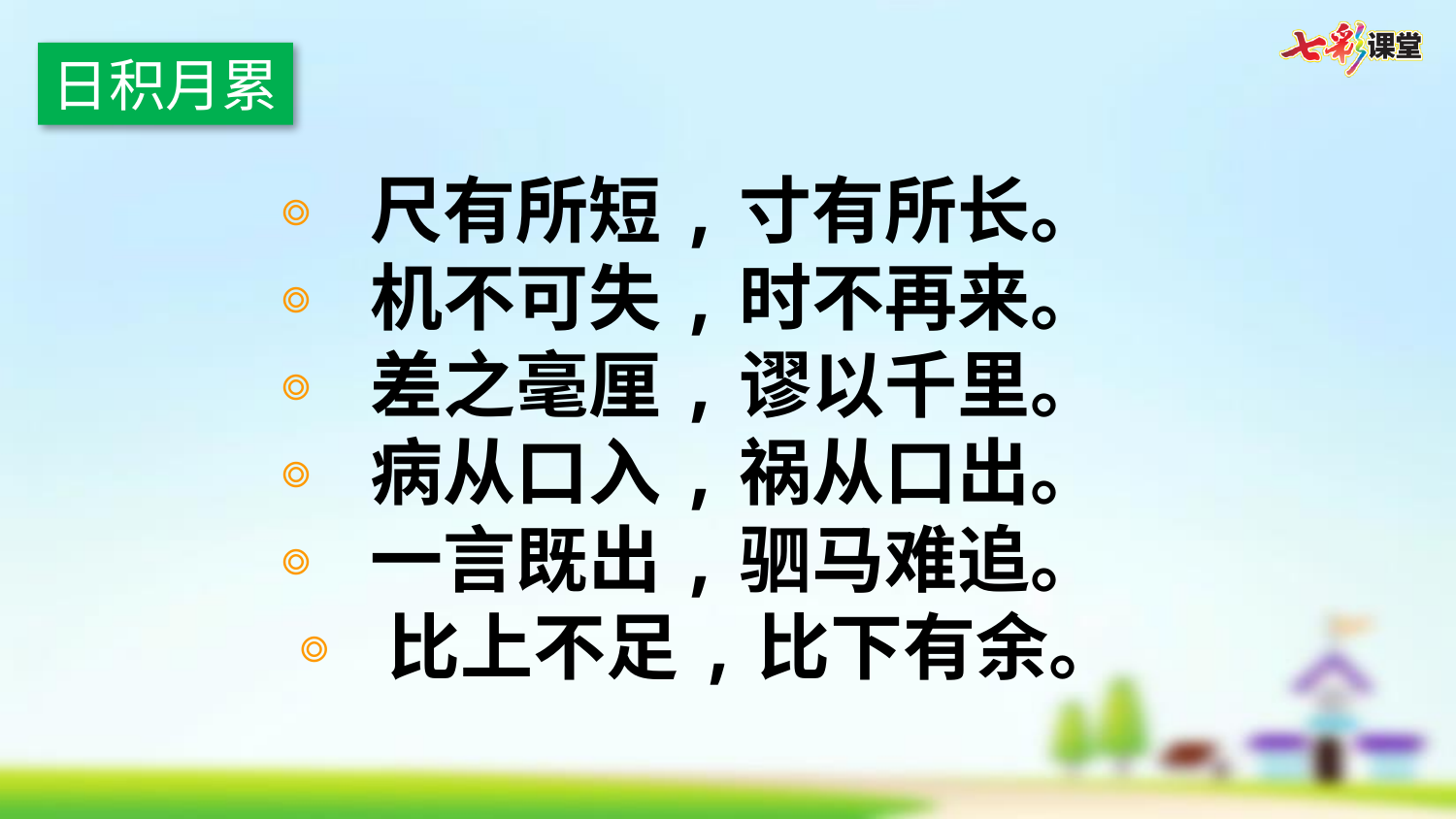

日积月累
尺有所短,寸有所长。
机不可失,时不再来。
差之毫厘,谬以千里。
病从口入,祸从口出。
一言既出,驷马难追。
比上不足,比下有余。